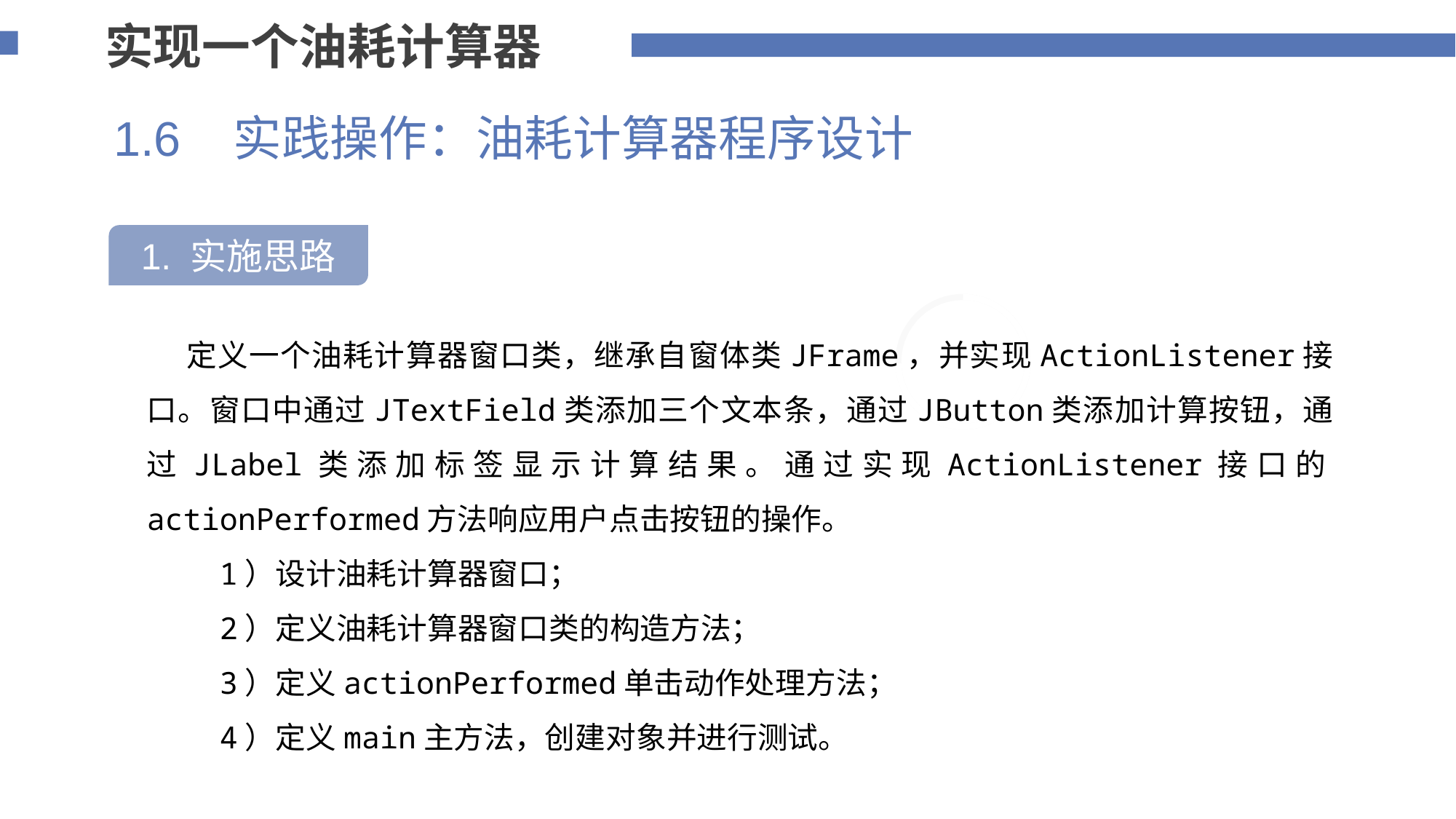

实现一个油耗计算器

1.6   实践操作：油耗计算器程序设计
1. 实施思路

75%
    定义一个油耗计算器窗口类，继承自窗体类JFrame，并实现ActionListener接口。窗口中通过JTextField类添加三个文本条，通过JButton类添加计算按钮，通过JLabel类添加标签显示计算结果。通过实现ActionListener接口的actionPerformed方法响应用户点击按钮的操作。
    1）设计油耗计算器窗口；
    2）定义油耗计算器窗口类的构造方法；
    3）定义actionPerformed单击动作处理方法；
    4）定义main主方法，创建对象并进行测试。